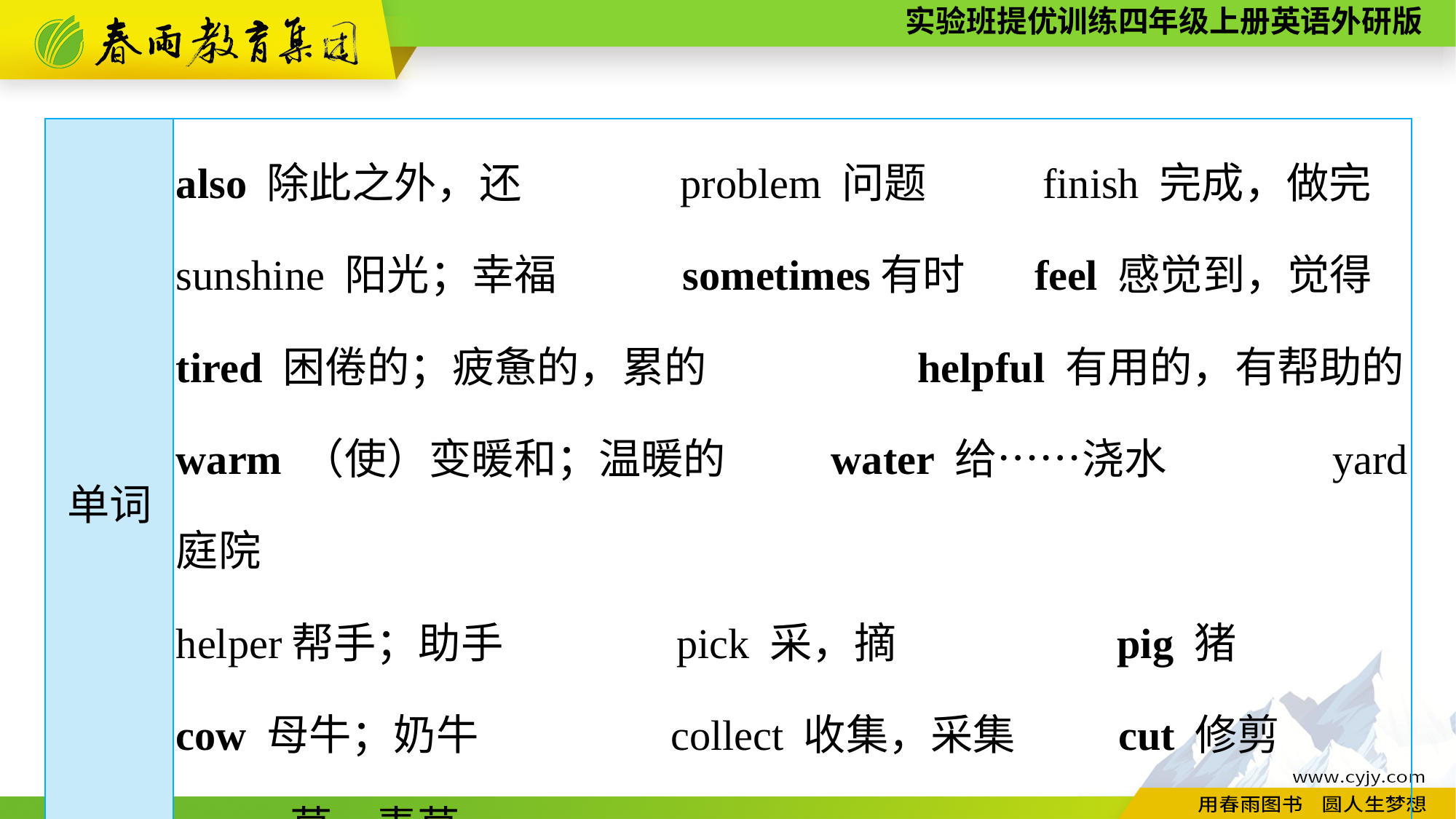

| 单词 | also 除此之外，还　 problem 问题　　 finish 完成，做完 sunshine 阳光；幸福 sometimes有时 feel 感觉到，觉得 tired 困倦的；疲惫的，累的 helpful 有用的，有帮助的 warm （使）变暖和；温暖的 water 给……浇水 　 yard庭院 helper帮手；助手 pick 采，摘　　 pig 猪 cow 母牛；奶牛 collect 收集，采集 cut 修剪 grass 草，青草 |
| --- | --- |